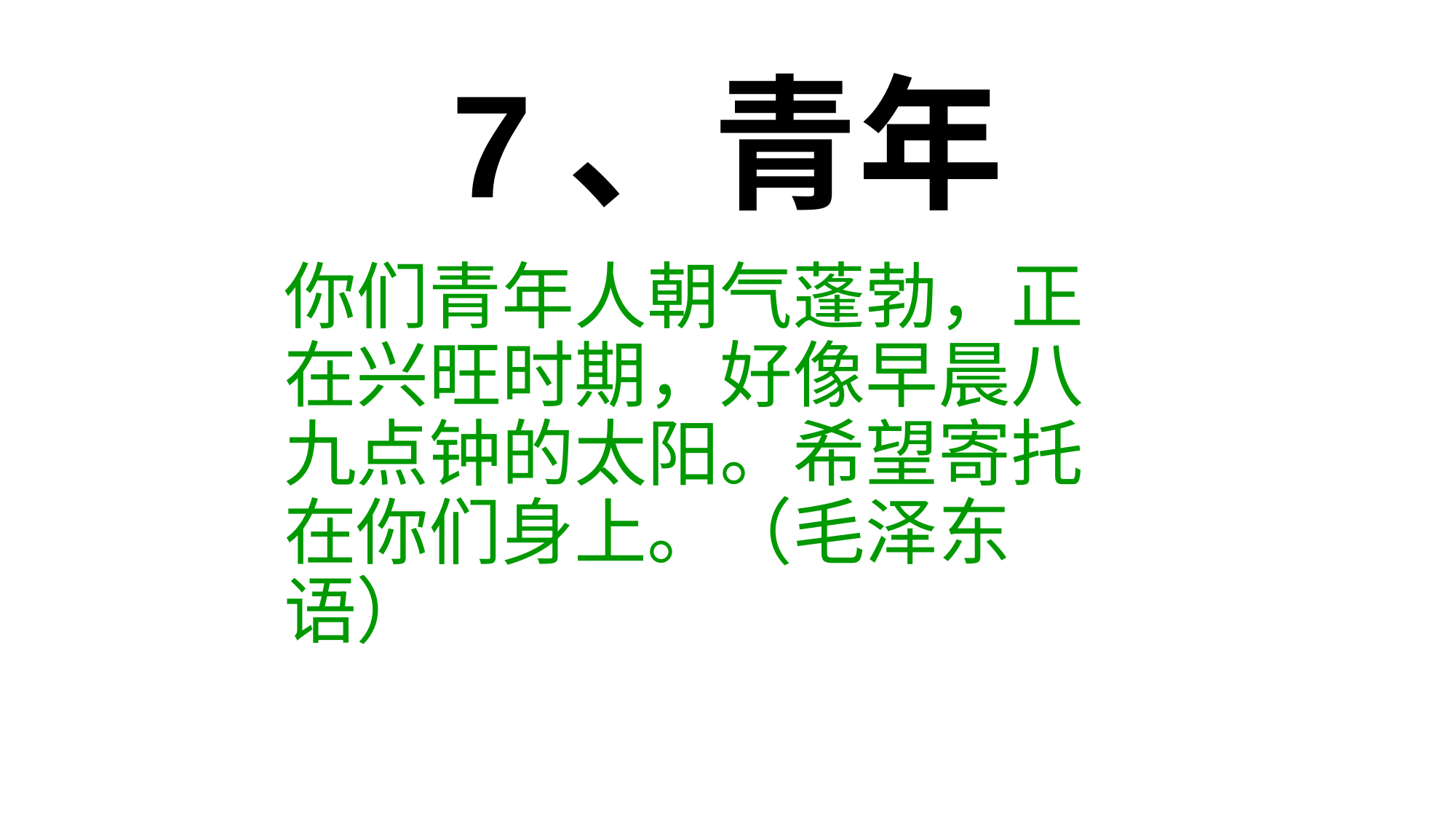

# 7、青年
你们青年人朝气蓬勃，正在兴旺时期，好像早晨八九点钟的太阳。希望寄托在你们身上。（毛泽东语）